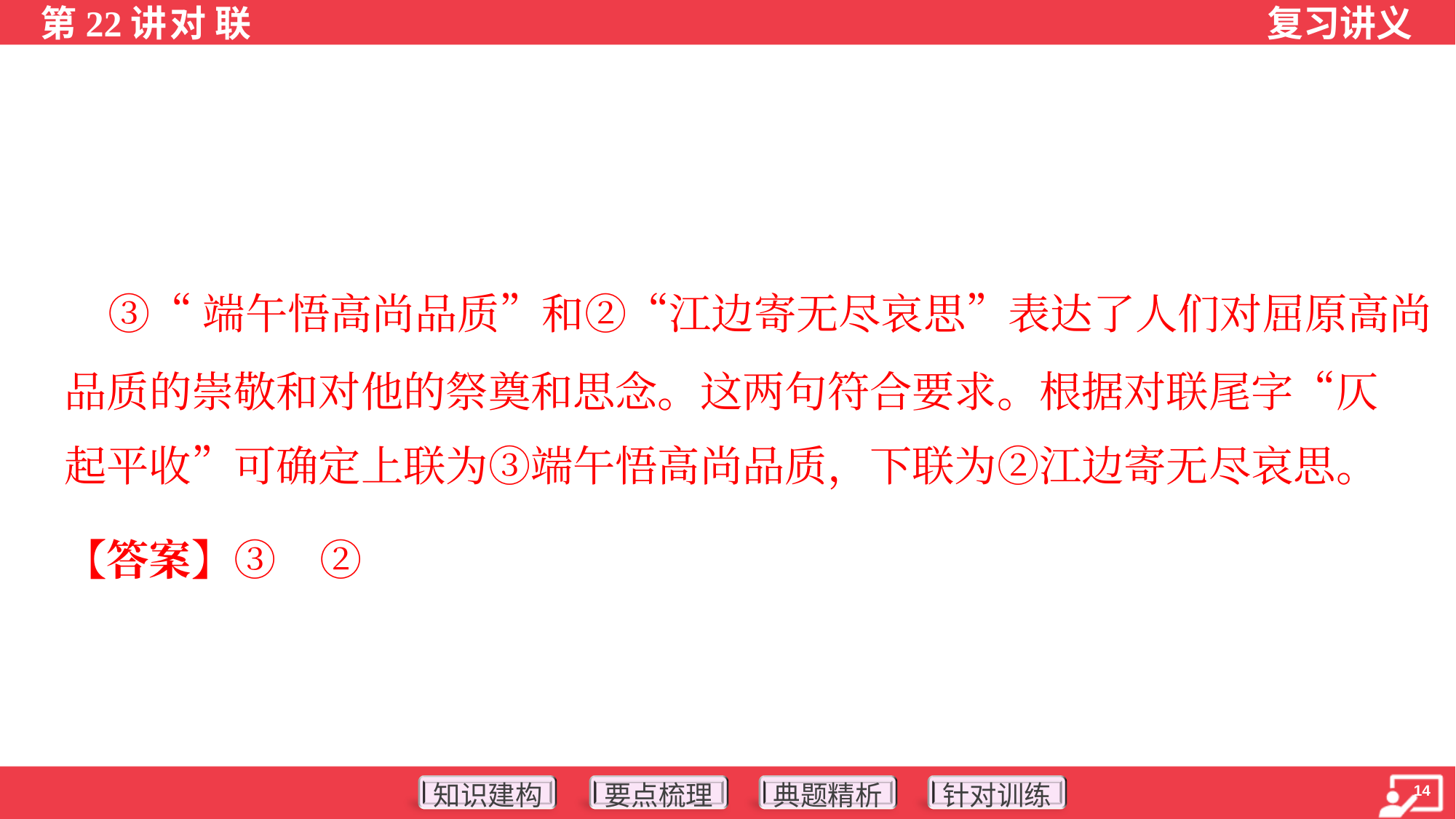

③“端午悟高尚品质”和②“江边寄无尽哀思”表达了人们对屈原高尚
品质的崇敬和对他的祭奠和思念。这两句符合要求。根据对联尾字“仄
起平收”可确定上联为③端午悟高尚品质，下联为②江边寄无尽哀思。
【答案】③    ②